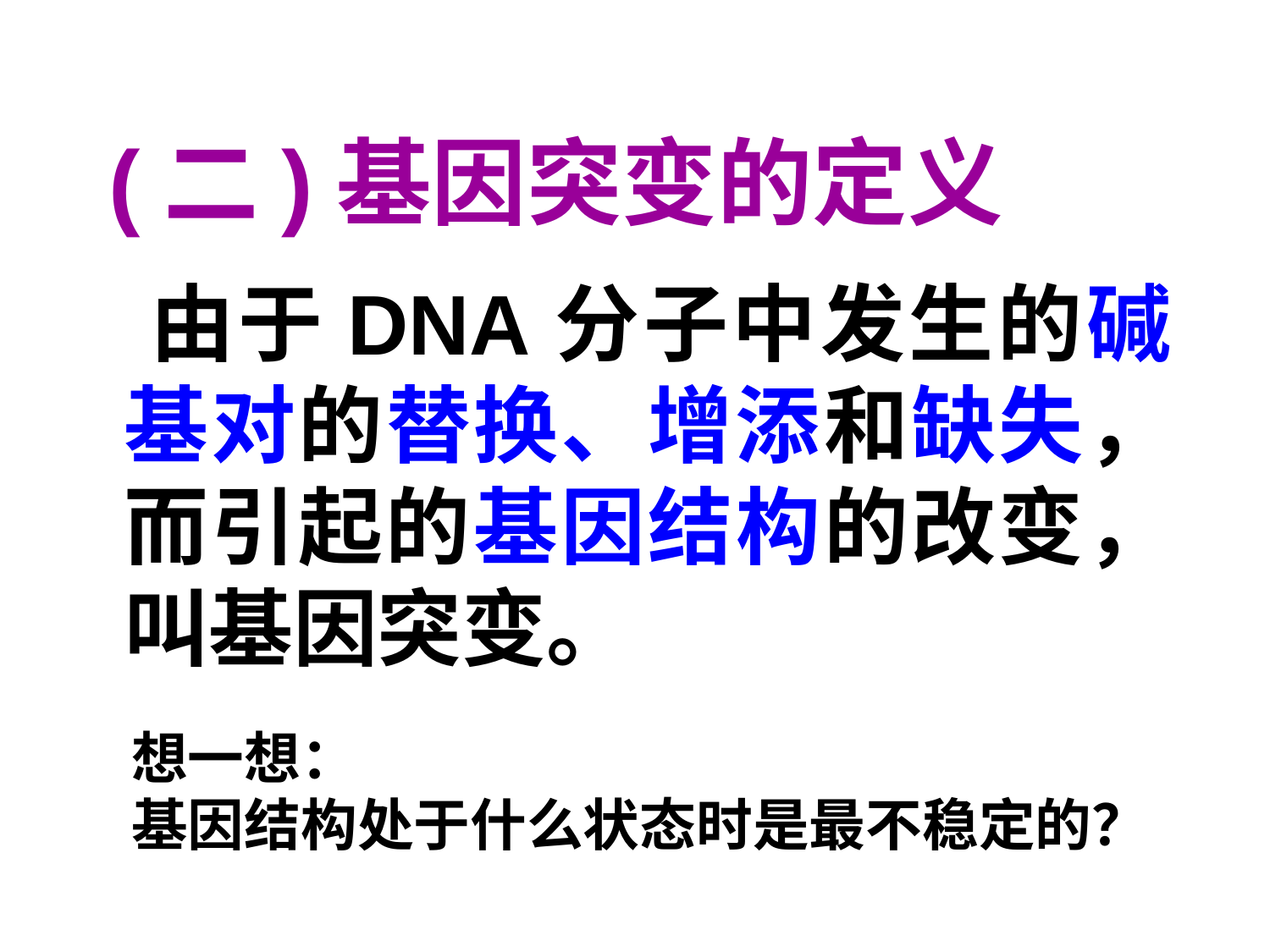

(二)基因突变的定义
   由于DNA分子中发生的碱基对的替换、增添和缺失，而引起的基因结构的改变，叫基因突变。

想一想：
基因结构处于什么状态时是最不稳定的？